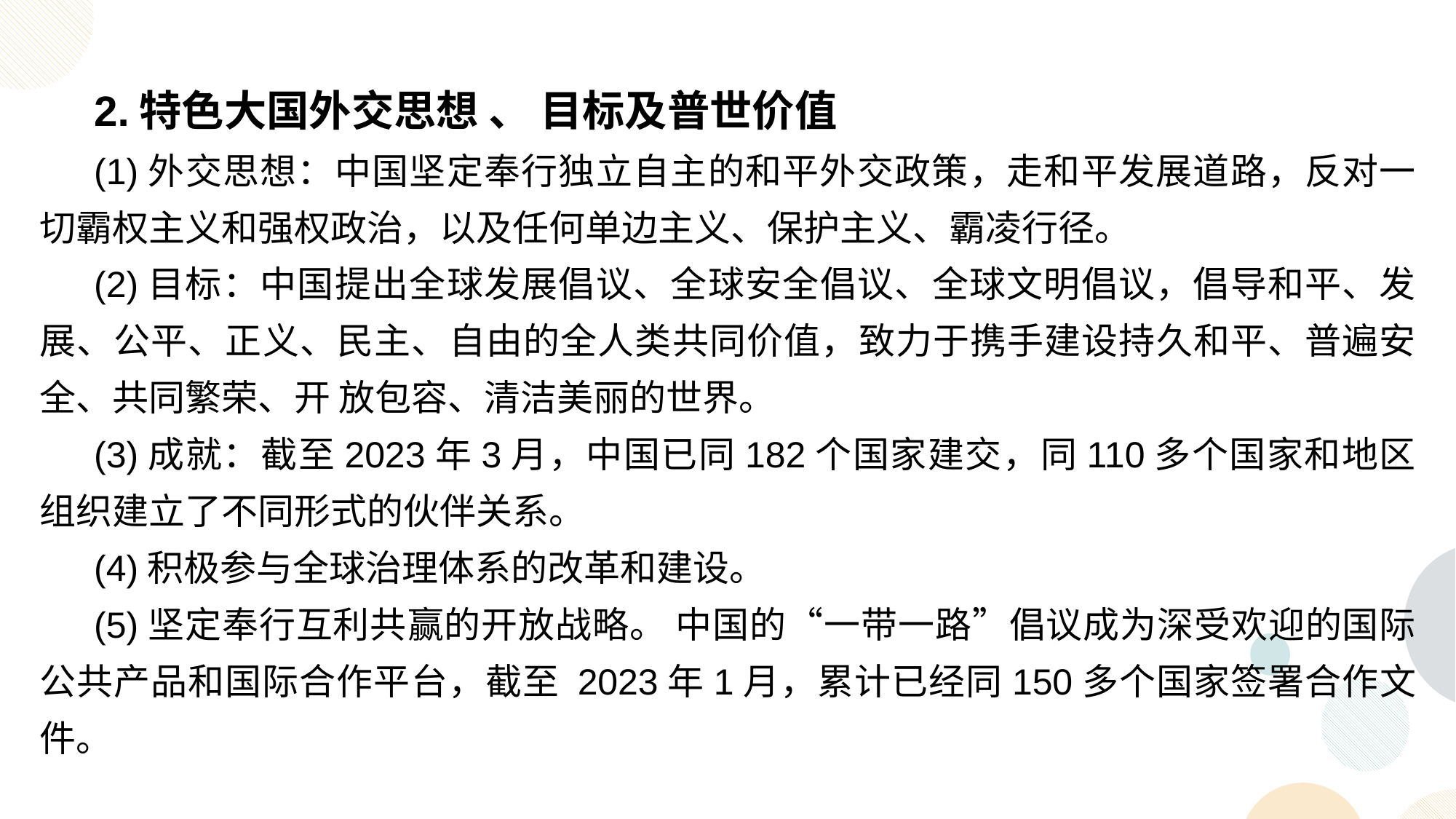

2.特色大国外交思想 、 目标及普世价值
(1)外交思想：中国坚定奉行独立自主的和平外交政策，走和平发展道路，反对一切霸权主义和强权政治，以及任何单边主义、保护主义、霸凌行径。
(2)目标：中国提出全球发展倡议、全球安全倡议、全球文明倡议，倡导和平、发展、公平、正义、民主、自由的全人类共同价值，致力于携手建设持久和平、普遍安全、共同繁荣、开 放包容、清洁美丽的世界。
(3)成就：截至2023年3月，中国已同182个国家建交，同110多个国家和地区组织建立了不同形式的伙伴关系。
(4)积极参与全球治理体系的改革和建设。
(5)坚定奉行互利共赢的开放战略。 中国的“一带一路”倡议成为深受欢迎的国际公共产品和国际合作平台，截至 2023年1月，累计已经同150多个国家签署合作文件。